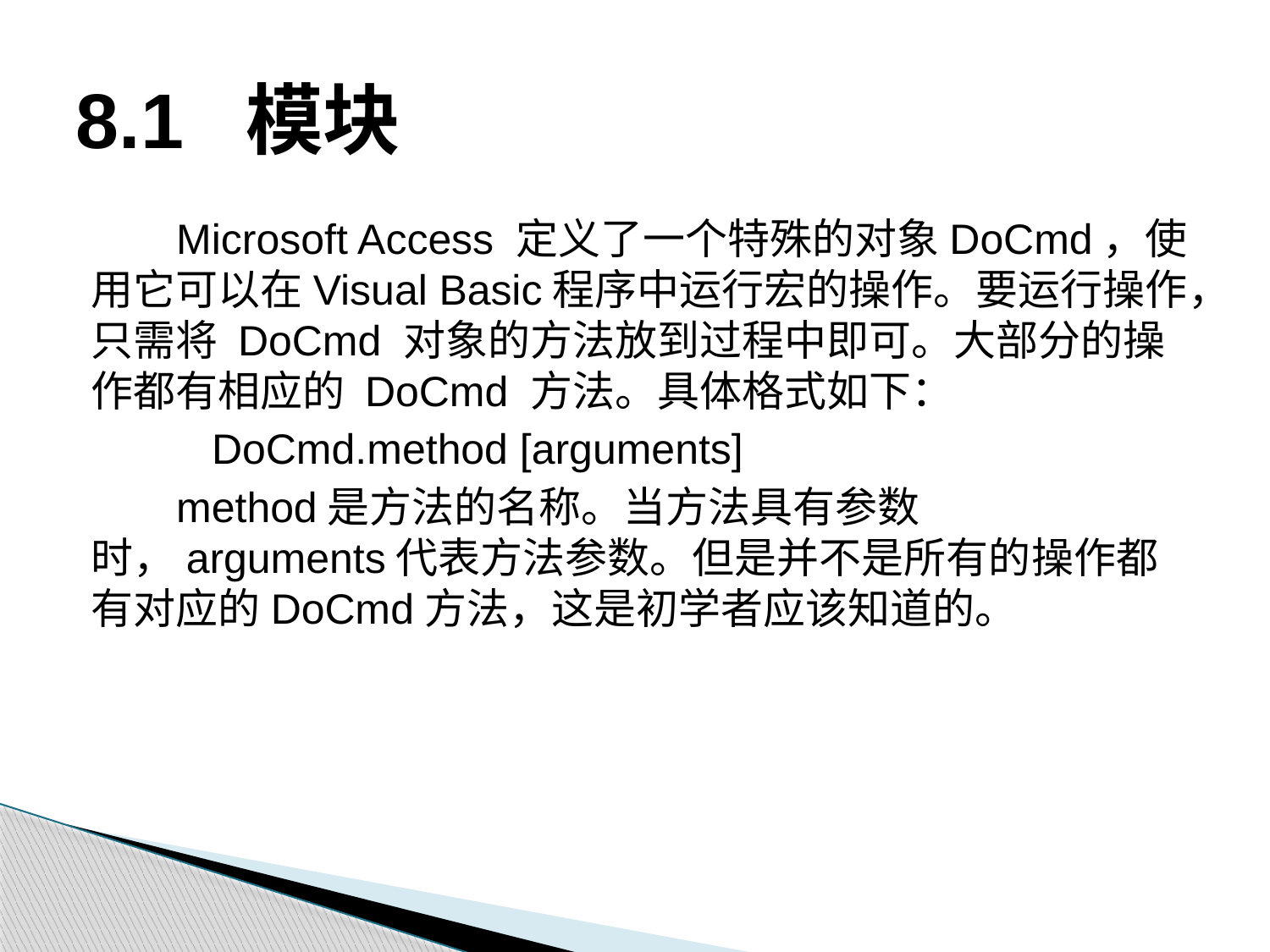

# 8.1  模块
Microsoft Access 定义了一个特殊的对象DoCmd，使用它可以在Visual Basic程序中运行宏的操作。要运行操作，只需将 DoCmd 对象的方法放到过程中即可。大部分的操作都有相应的 DoCmd 方法。具体格式如下：
   DoCmd.method [arguments]
method是方法的名称。当方法具有参数时，arguments代表方法参数。但是并不是所有的操作都有对应的DoCmd方法，这是初学者应该知道的。